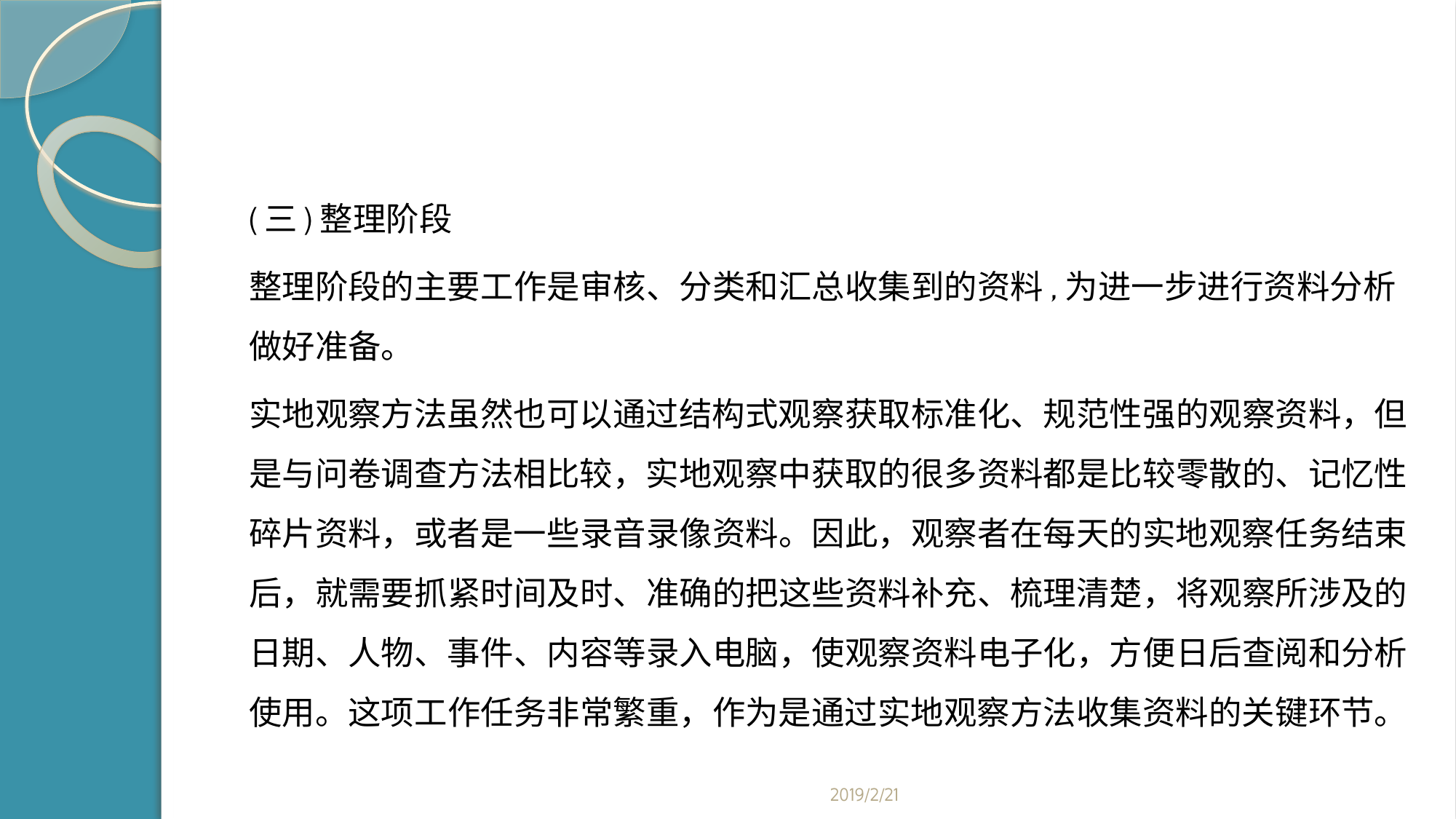

#
(三)整理阶段
整理阶段的主要工作是审核、分类和汇总收集到的资料,为进一步进行资料分析做好准备。
实地观察方法虽然也可以通过结构式观察获取标准化、规范性强的观察资料，但是与问卷调查方法相比较，实地观察中获取的很多资料都是比较零散的、记忆性碎片资料，或者是一些录音录像资料。因此，观察者在每天的实地观察任务结束后，就需要抓紧时间及时、准确的把这些资料补充、梳理清楚，将观察所涉及的日期、人物、事件、内容等录入电脑，使观察资料电子化，方便日后查阅和分析使用。这项工作任务非常繁重，作为是通过实地观察方法收集资料的关键环节。

2019/2/21